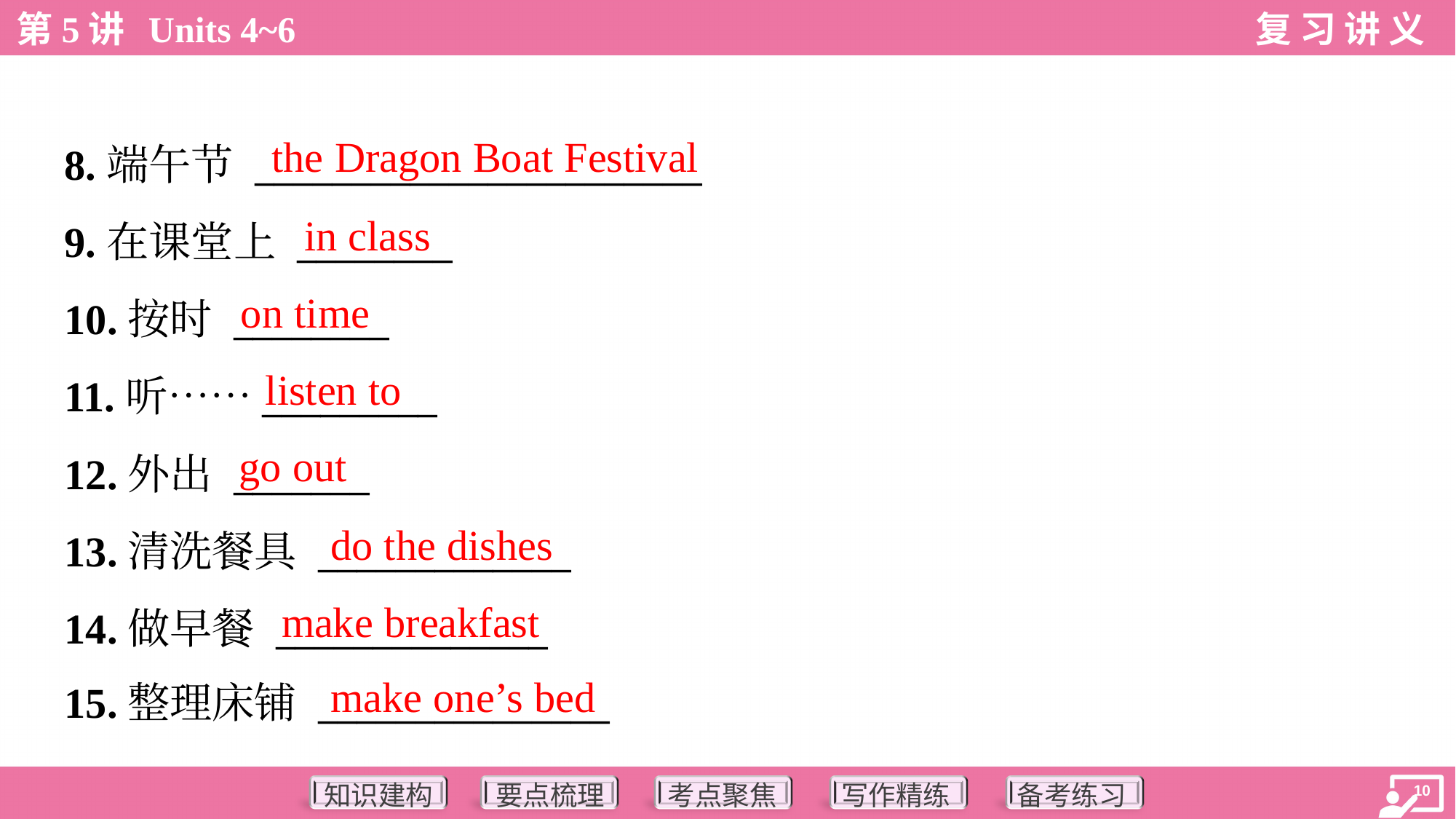

the Dragon Boat Festival
8.端午节 _______________________
9.在课堂上 ________
10.按时 ________
11.听……_________
12.外出 _______
13.清洗餐具 _____________
14.做早餐 ______________
15.整理床铺 _______________
in class
on time
listen to
go out
do the dishes
make breakfast
make one’s bed